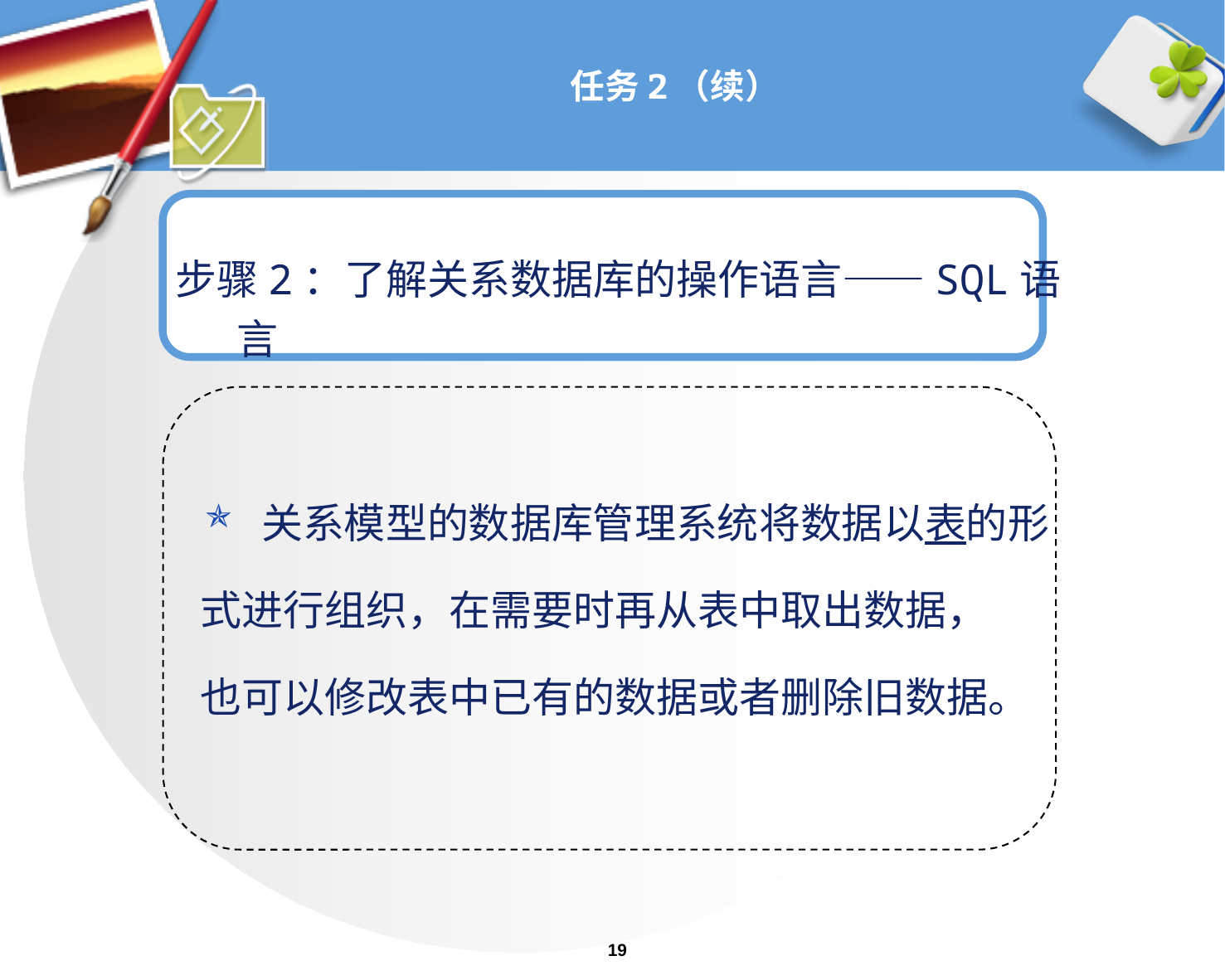

# 任务2（续）

步骤2：了解关系数据库的操作语言——SQL语言

关系模型的数据库管理系统将数据以表的形
式进行组织，在需要时再从表中取出数据，
也可以修改表中已有的数据或者删除旧数据。
19